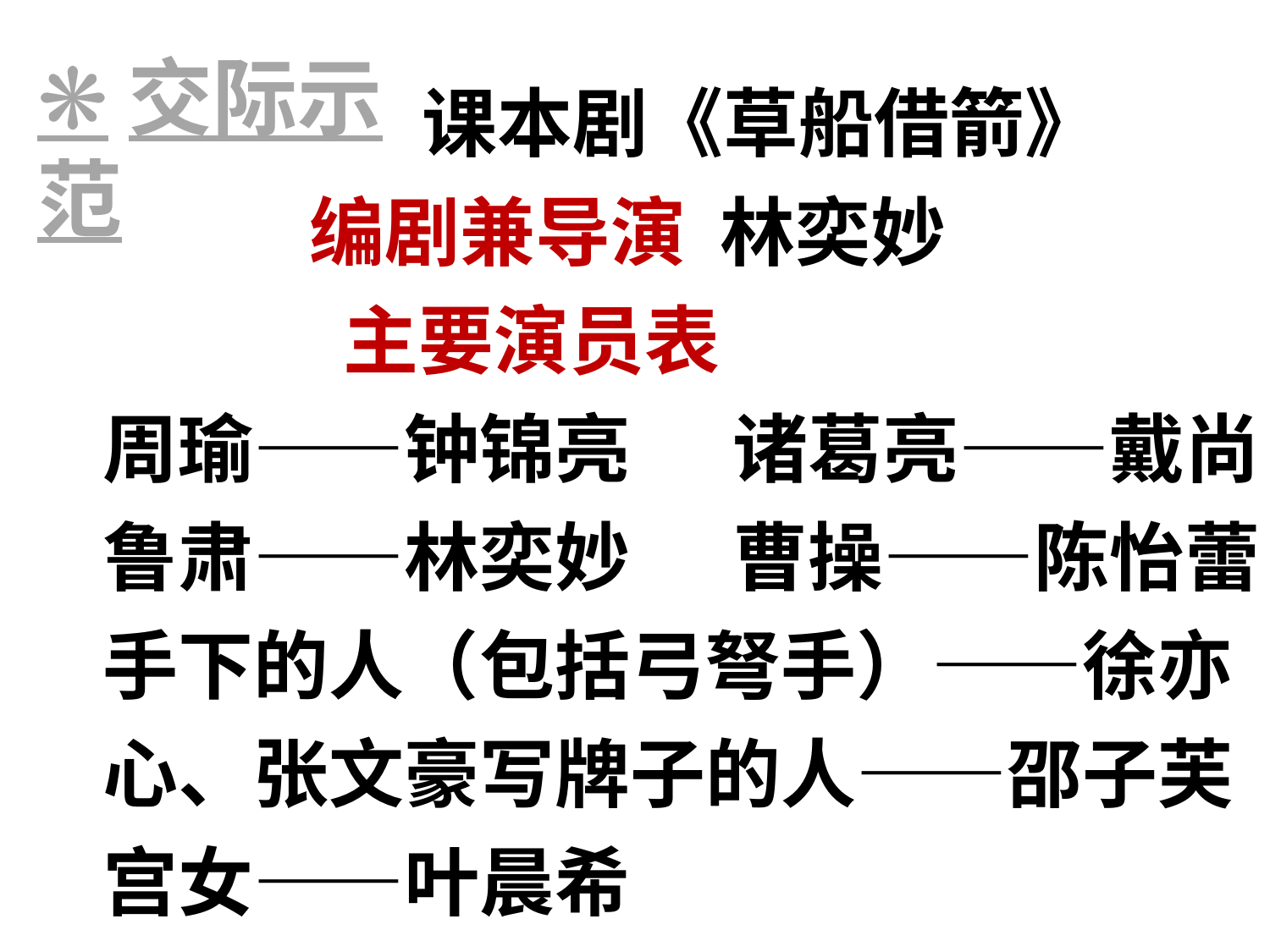

❋交际示范
课本剧《草船借箭》
           编剧兼导演  林奕妙
             主要演员表
周瑜——钟锦亮      诸葛亮——戴尚
鲁肃——林奕妙      曹操——陈怡蕾
手下的人（包括弓弩手）——徐亦心、张文豪写牌子的人——邵子芙  宫女——叶晨希
军士——朱弘毅      舞台总监——戴尚